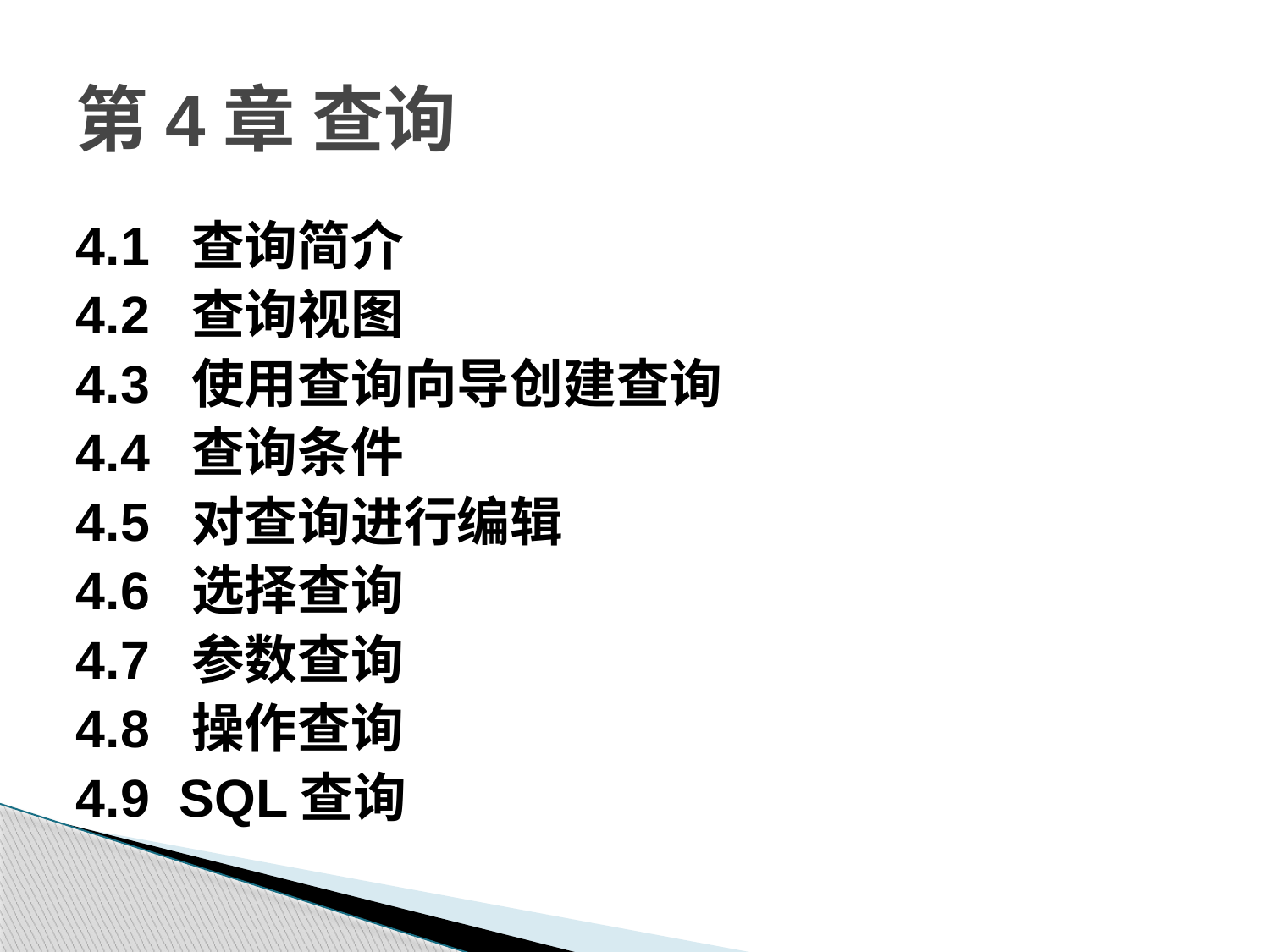

# 第4章 查询
4.1  查询简介
4.2  查询视图
4.3  使用查询向导创建查询
4.4  查询条件
4.5  对查询进行编辑
4.6  选择查询
4.7  参数查询
4.8  操作查询
4.9  SQL查询